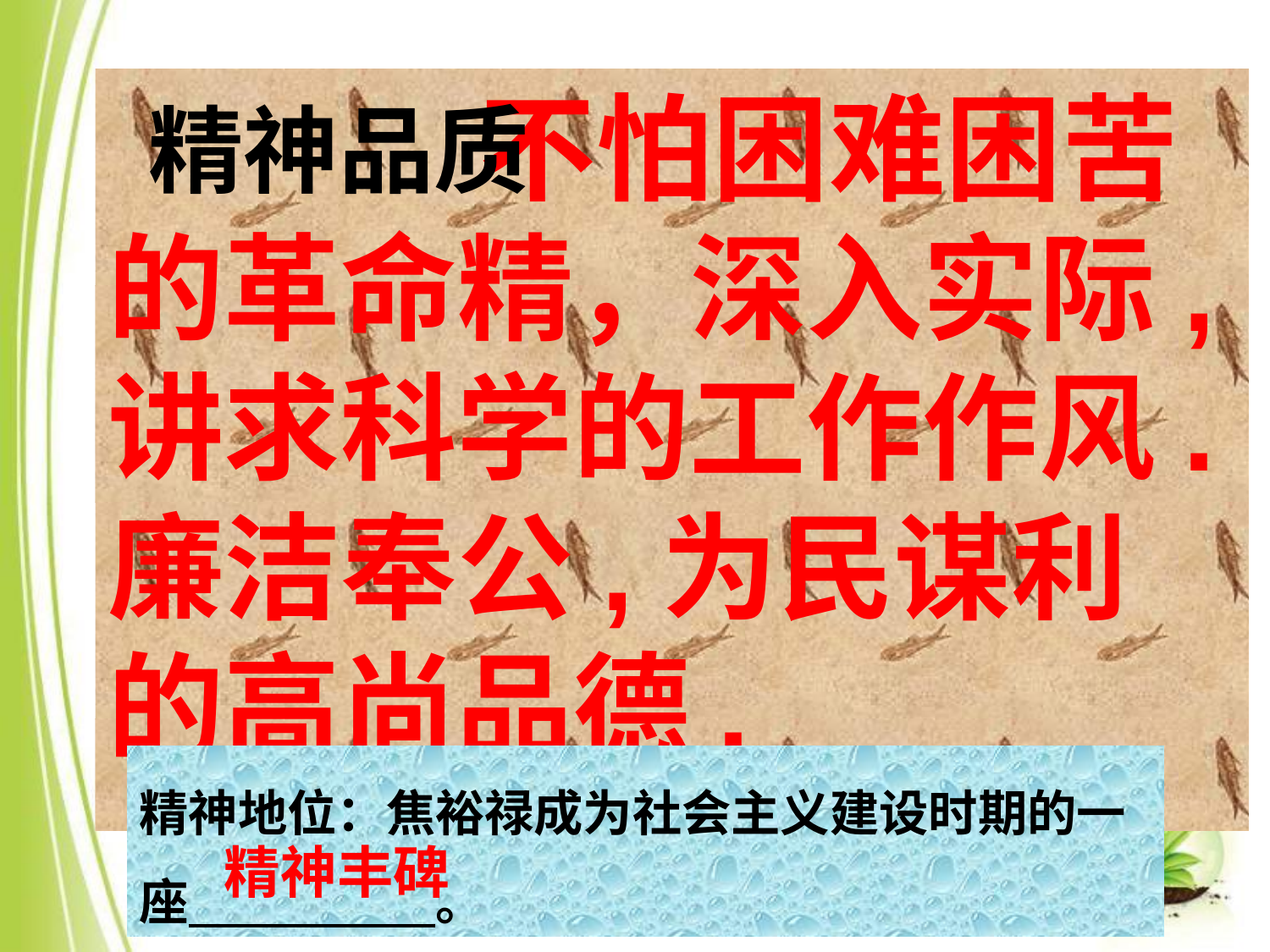

不怕困难困苦的革命精，深入实际,讲求科学的工作作风.廉洁奉公,为民谋利的高尚品德.
精神品质
精神地位：焦裕禄成为社会主义建设时期的一座                      。
精神丰碑